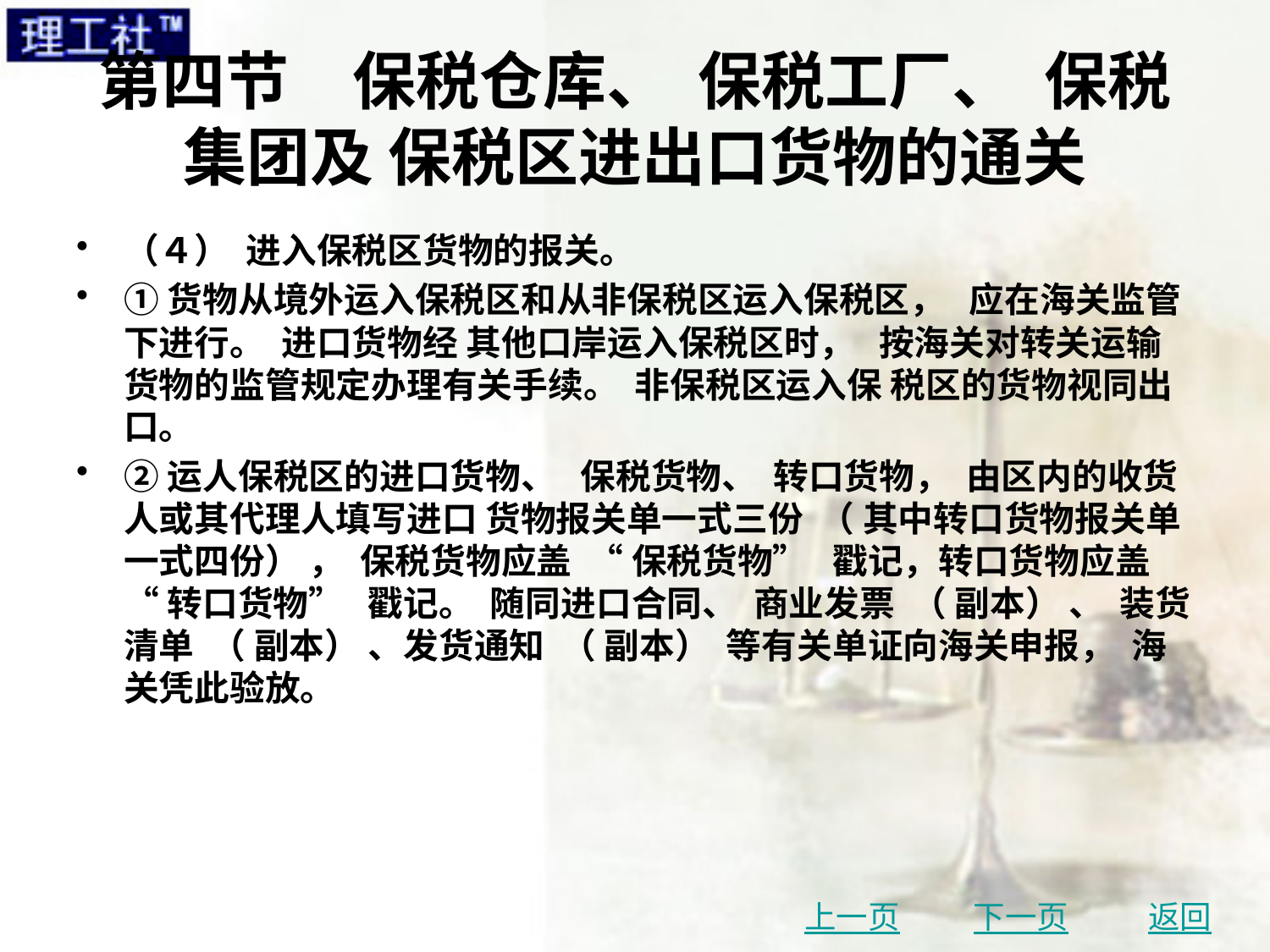

# 第四节　保税仓库、  保税工厂、  保税集团及 保税区进出口货物的通关
（４）  进入保税区货物的报关。
①货物从境外运入保税区和从非保税区运入保税区，   应在海关监管下进行。  进口货物经 其他口岸运入保税区时，   按海关对转关运输货物的监管规定办理有关手续。  非保税区运入保 税区的货物视同出口。
②运人保税区的进口货物、   保税货物、  转口货物，  由区内的收货人或其代理人填写进口 货物报关单一式三份  （ 其中转口货物报关单一式四份） ，  保税货物应盖  “ 保税货物”   戳记，转口货物应盖  “ 转口货物”   戳记。  随同进口合同、  商业发票  （ 副本） 、  装货清单  （ 副本） 、发货通知  （ 副本）  等有关单证向海关申报，  海关凭此验放。

上一页
下一页
返回